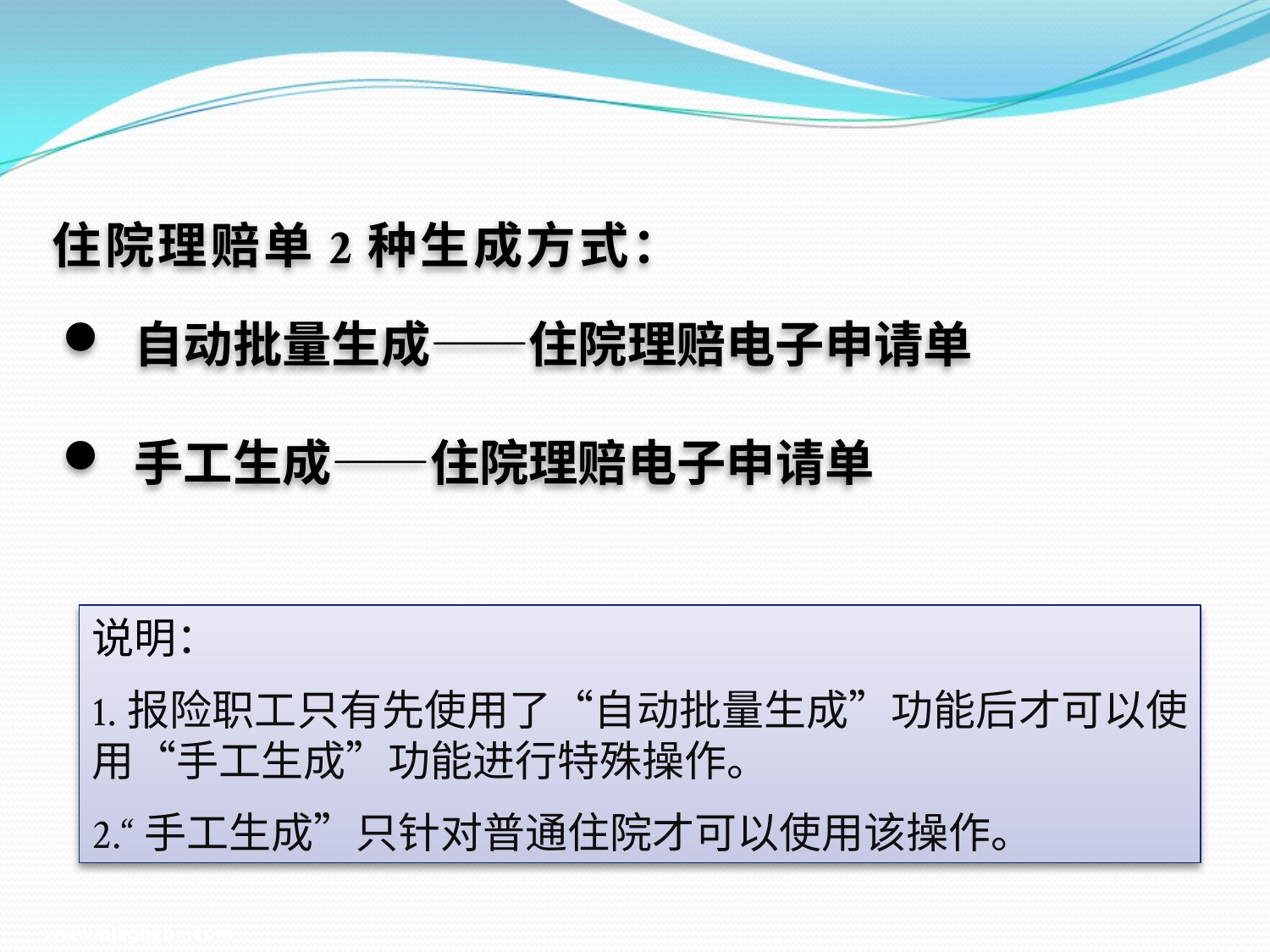

住院理赔单2种生成方式：
 自动批量生成——住院理赔电子申请单

 手工生成——住院理赔电子申请单
说明：
1.报险职工只有先使用了“自动批量生成”功能后才可以使用“手工生成”功能进行特殊操作。
2.“手工生成”只针对普通住院才可以使用该操作。
www.bjzghzbx.com                                                                                                                                                                      193